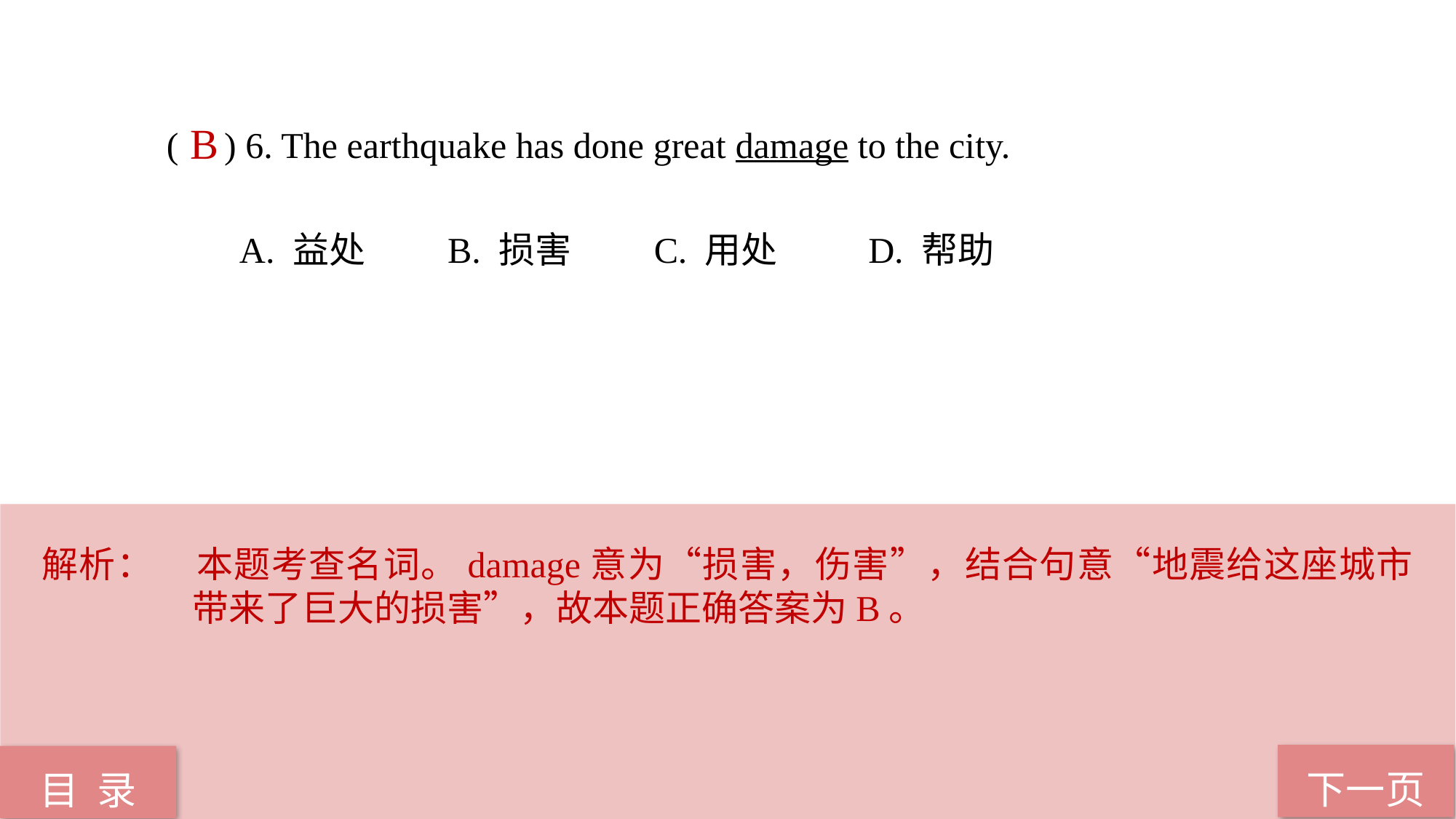

(     ) 6. The earthquake has done great damage to the city.

        A. 益处         B. 损害         C. 用处          D. 帮助
B
解析：	本题考查名词。damage意为“损害，伤害”，结合句意“地震给这座城市带来了巨大的损害”，故本题正确答案为B。